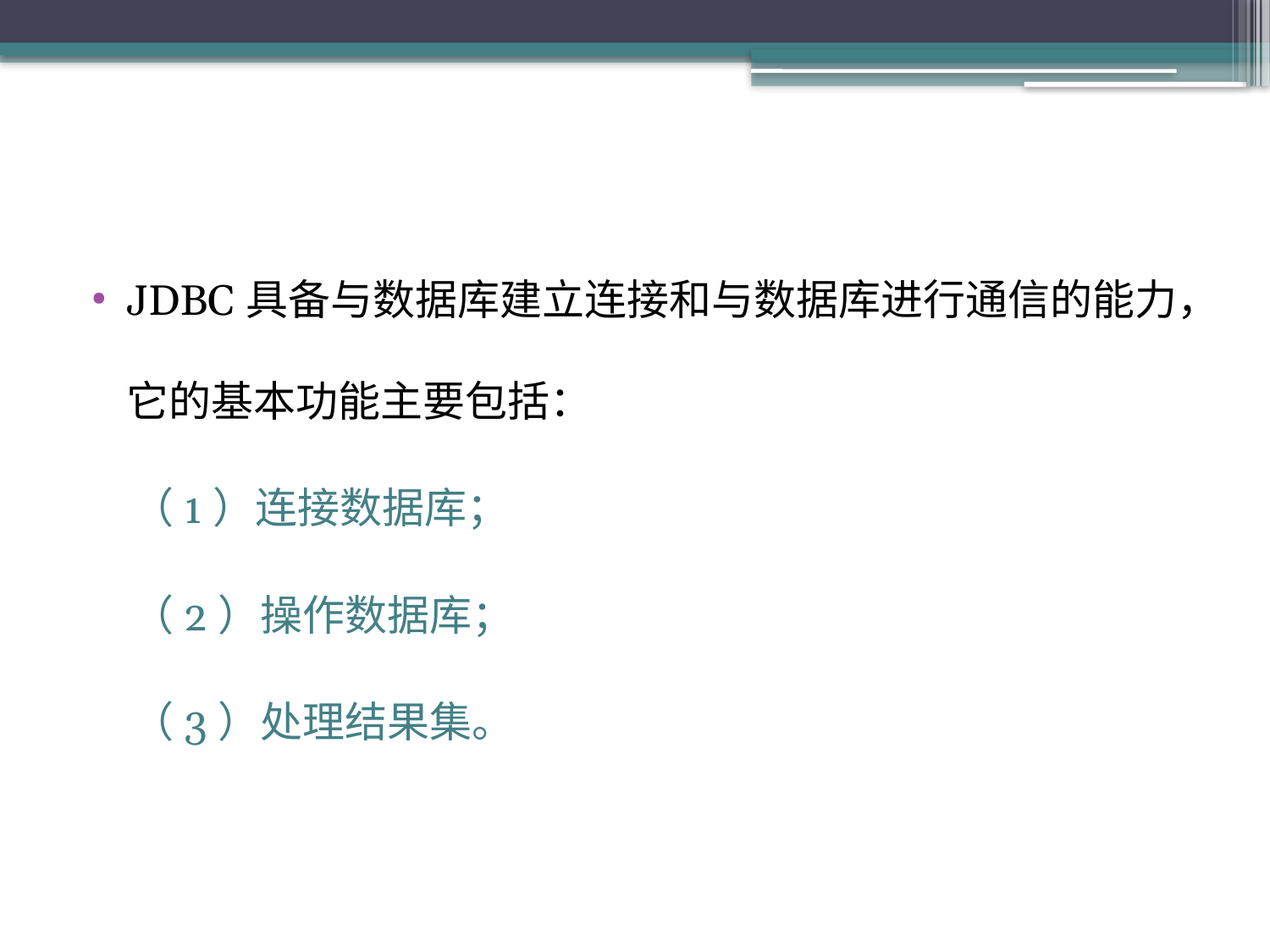

#
JDBC具备与数据库建立连接和与数据库进行通信的能力，它的基本功能主要包括：
（1）连接数据库；
（2）操作数据库；
（3）处理结果集。